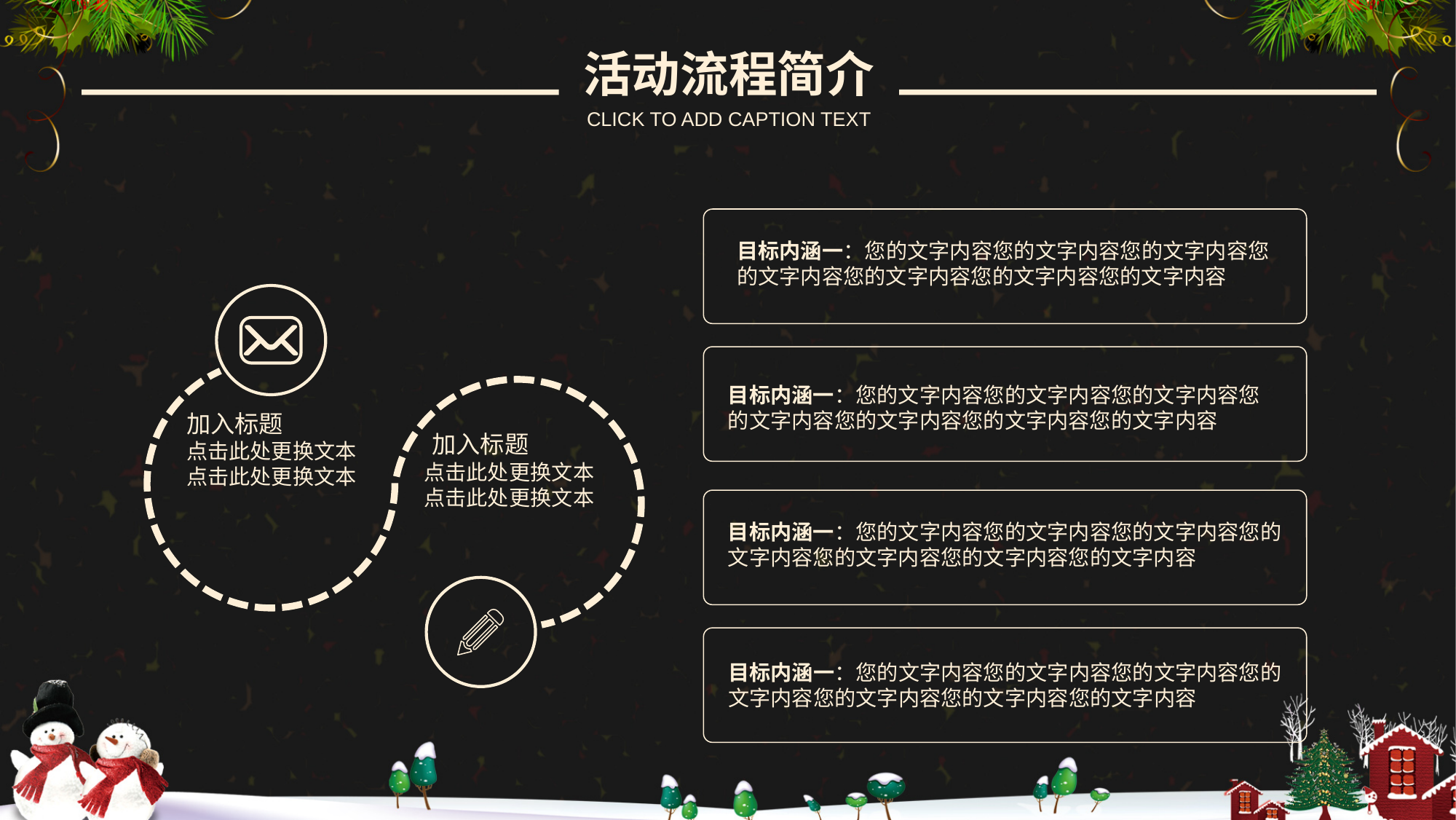

活动流程简介

CLICK TO ADD CAPTION TEXT

目标内涵一：您的文字内容您的文字内容您的文字内容您的文字内容您的文字内容您的文字内容您的文字内容

加入标题
加入标题
点击此处更换文本
点击此处更换文本
点击此处更换文本
点击此处更换文本

目标内涵一：您的文字内容您的文字内容您的文字内容您的文字内容您的文字内容您的文字内容您的文字内容

目标内涵一：您的文字内容您的文字内容您的文字内容您的文字内容您的文字内容您的文字内容您的文字内容

目标内涵一：您的文字内容您的文字内容您的文字内容您的文字内容您的文字内容您的文字内容您的文字内容